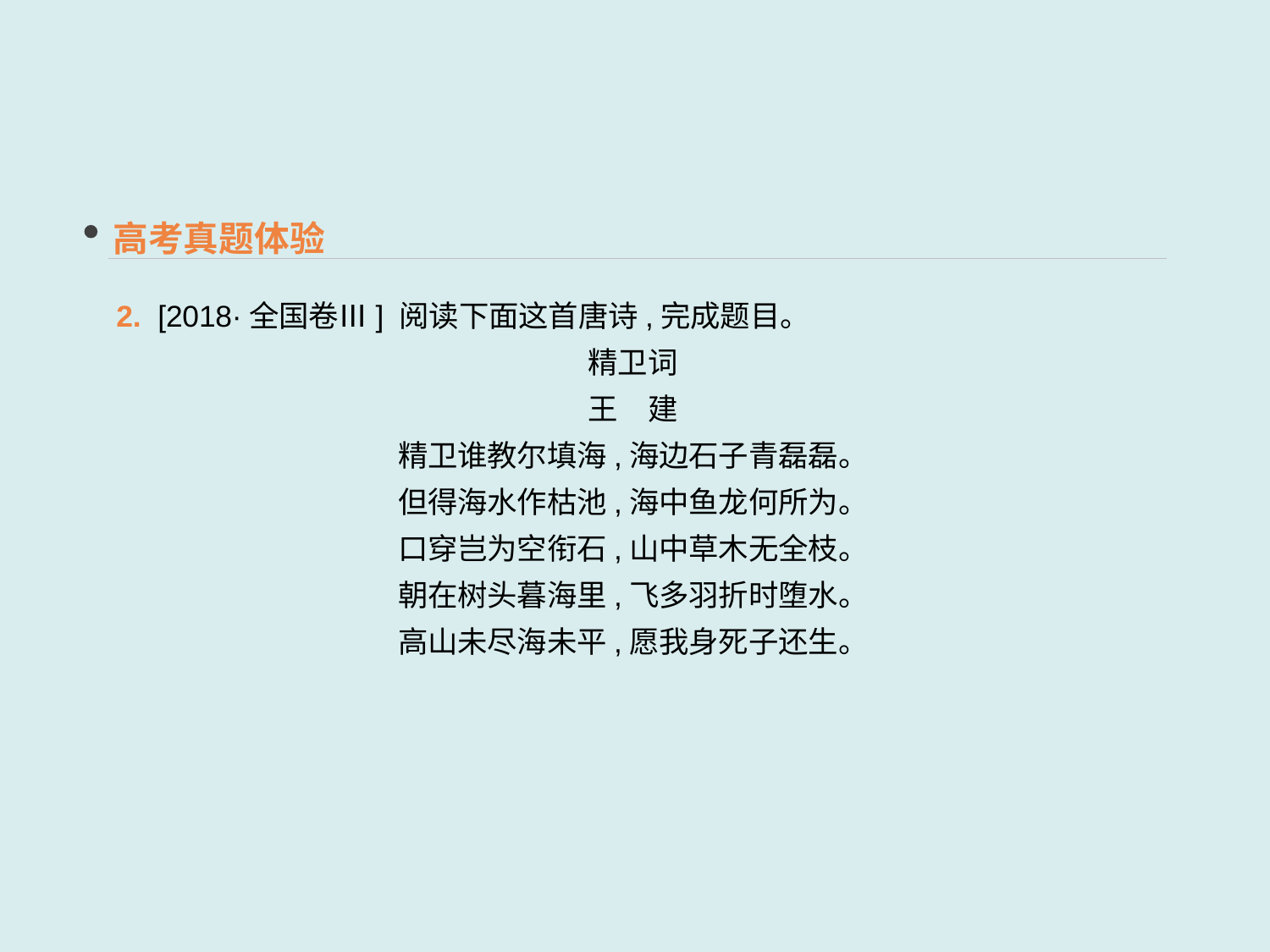

高考真题体验

2.  [2018·全国卷Ⅲ] 阅读下面这首唐诗,完成题目。
精卫词
王　建
精卫谁教尔填海,海边石子青磊磊。
但得海水作枯池,海中鱼龙何所为。
口穿岂为空衔石,山中草木无全枝。
朝在树头暮海里,飞多羽折时堕水。
高山未尽海未平,愿我身死子还生。